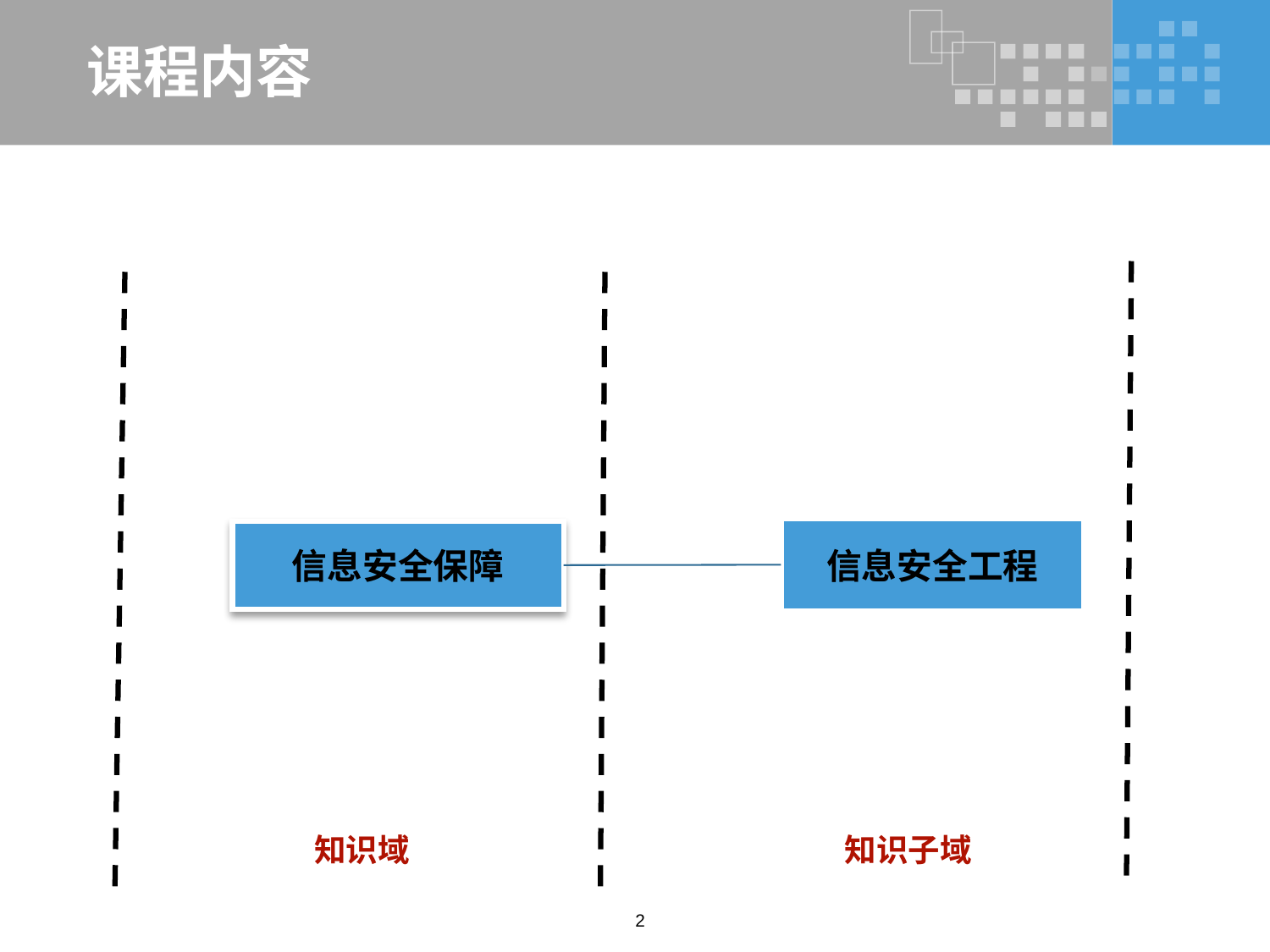

# 课程内容

信息安全工程
信息安全保障

知识域
知识子域
2